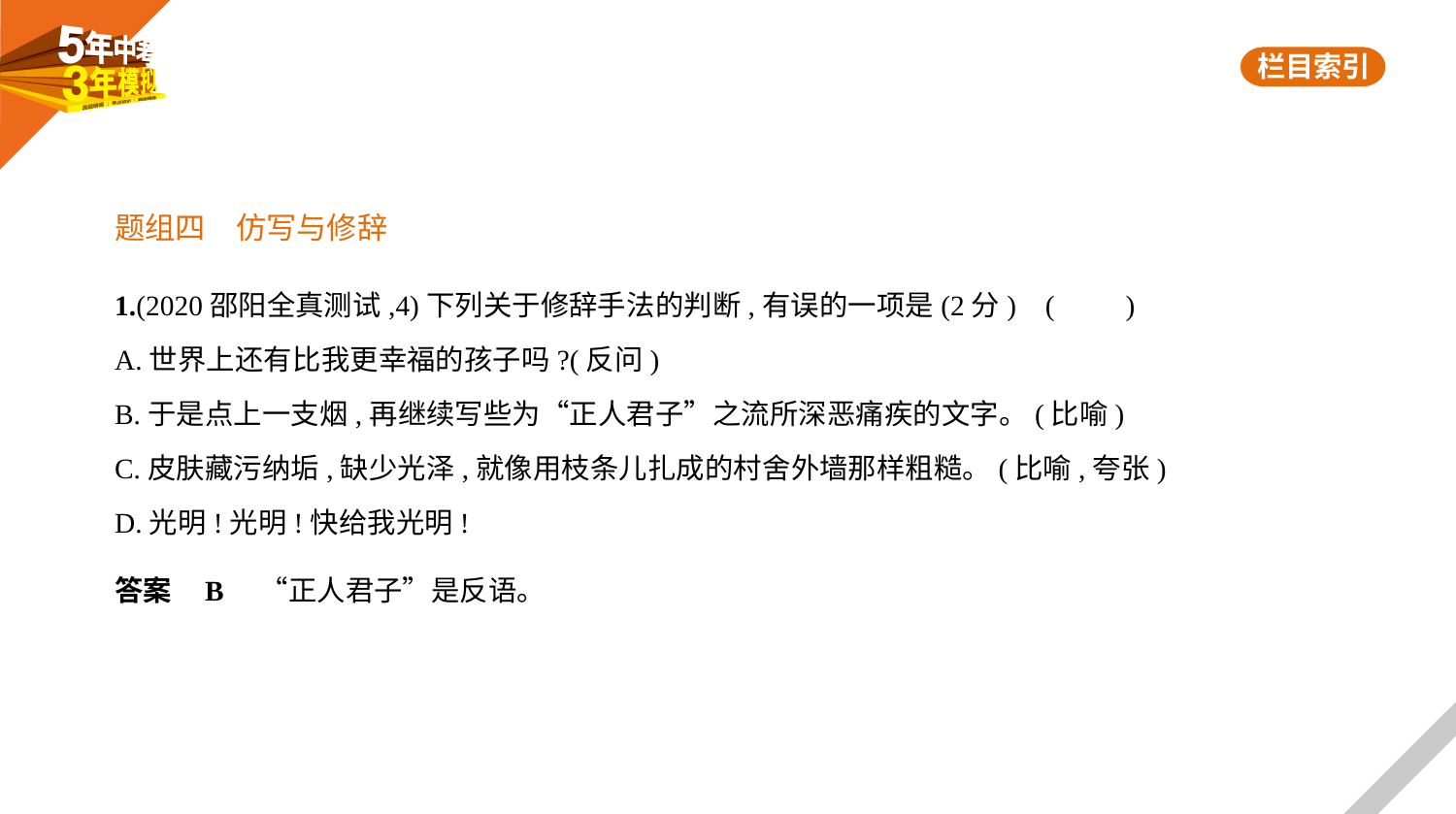

题组四　仿写与修辞
1.(2020邵阳全真测试,4)下列关于修辞手法的判断,有误的一项是(2分) (　　)
A.世界上还有比我更幸福的孩子吗?(反问)
B.于是点上一支烟,再继续写些为“正人君子”之流所深恶痛疾的文字。(比喻)
C.皮肤藏污纳垢,缺少光泽,就像用枝条儿扎成的村舍外墙那样粗糙。(比喻,夸张)
D.光明!光明!快给我光明!
答案    B　“正人君子”是反语。